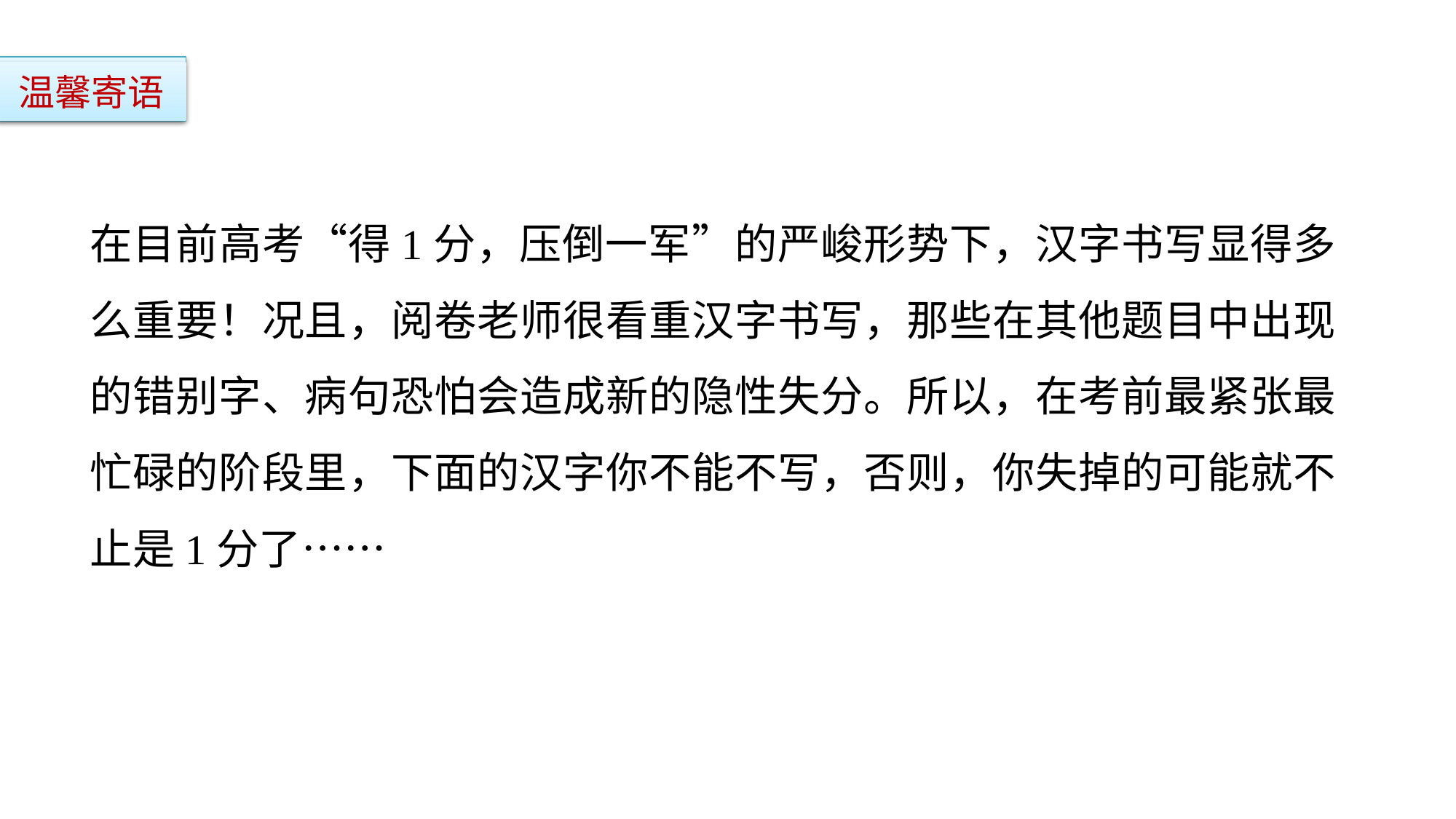

温馨寄语
在目前高考“得1分，压倒一军”的严峻形势下，汉字书写显得多么重要！况且，阅卷老师很看重汉字书写，那些在其他题目中出现的错别字、病句恐怕会造成新的隐性失分。所以，在考前最紧张最忙碌的阶段里，下面的汉字你不能不写，否则，你失掉的可能就不止是1分了……